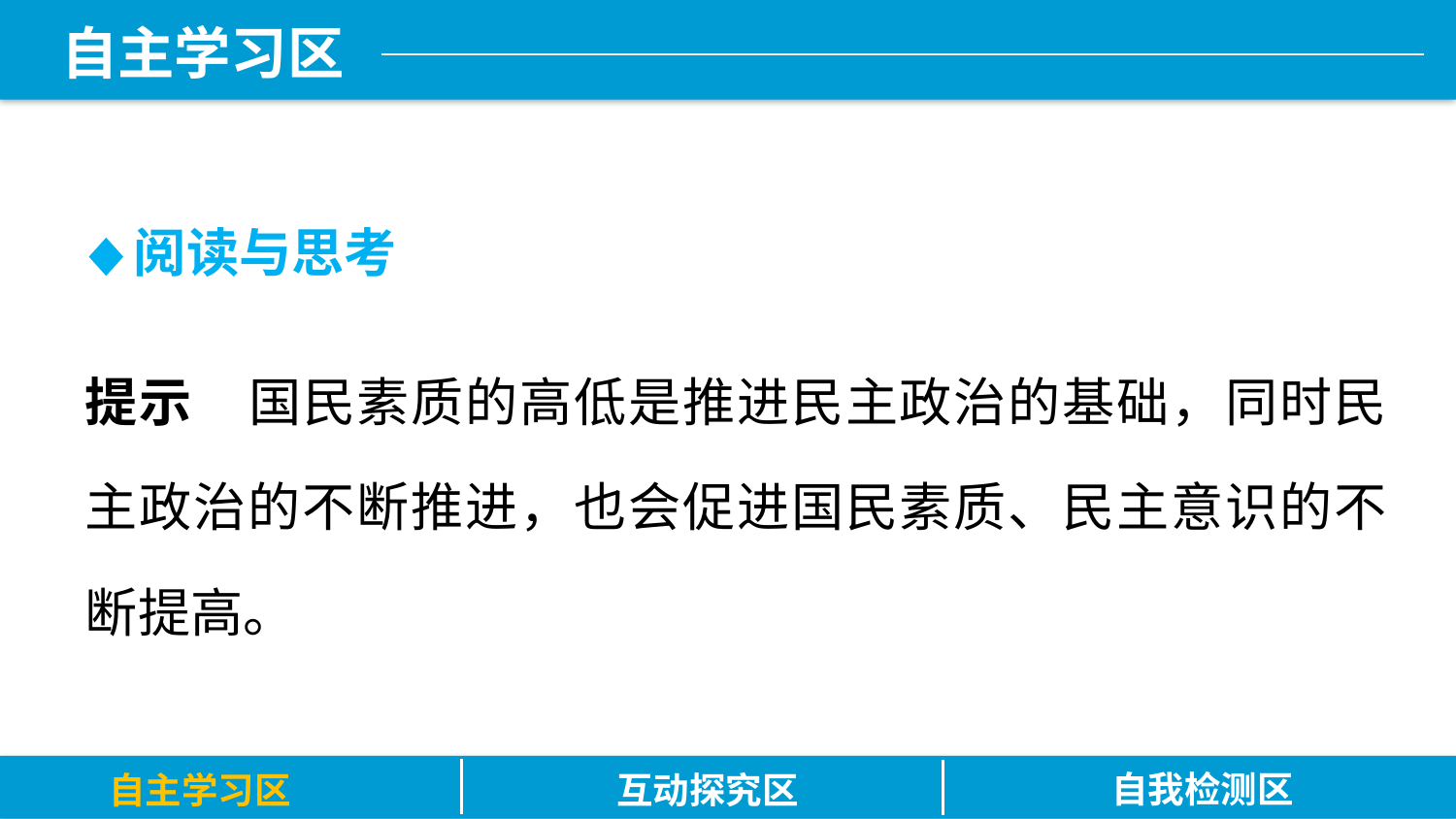

阅读与思考

提示　国民素质的高低是推进民主政治的基础，同时民主政治的不断推进，也会促进国民素质、民主意识的不断提高。
自我检测区
自主学习区
互动探究区